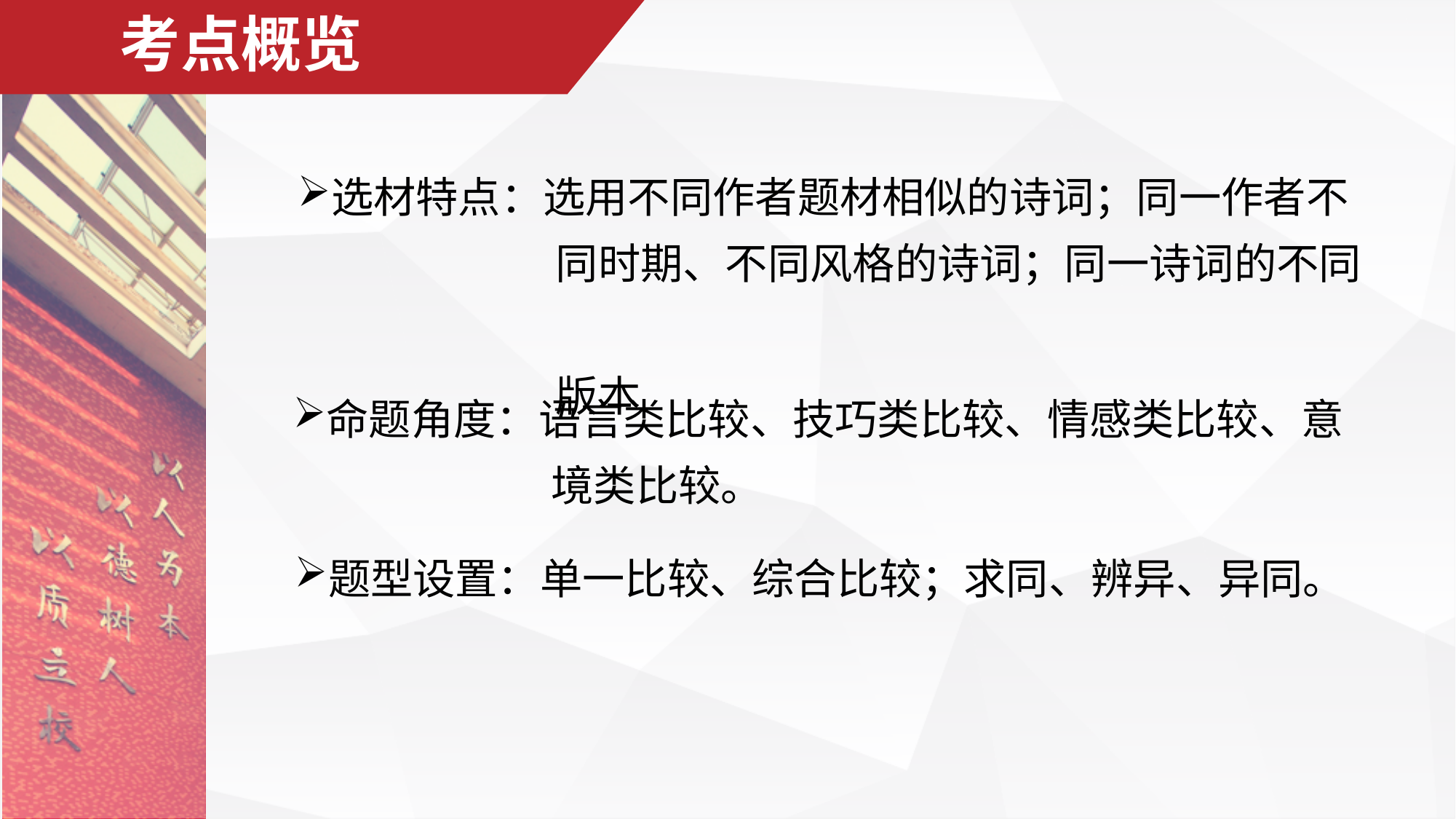

# 考点概览
选材特点：选用不同作者题材相似的诗词；同一作者不
                     同时期、不同风格的诗词；同一诗词的不同
                     版本
命题角度：语言类比较、技巧类比较、情感类比较、意
                     境类比较。
题型设置：单一比较、综合比较；求同、辨异、异同。